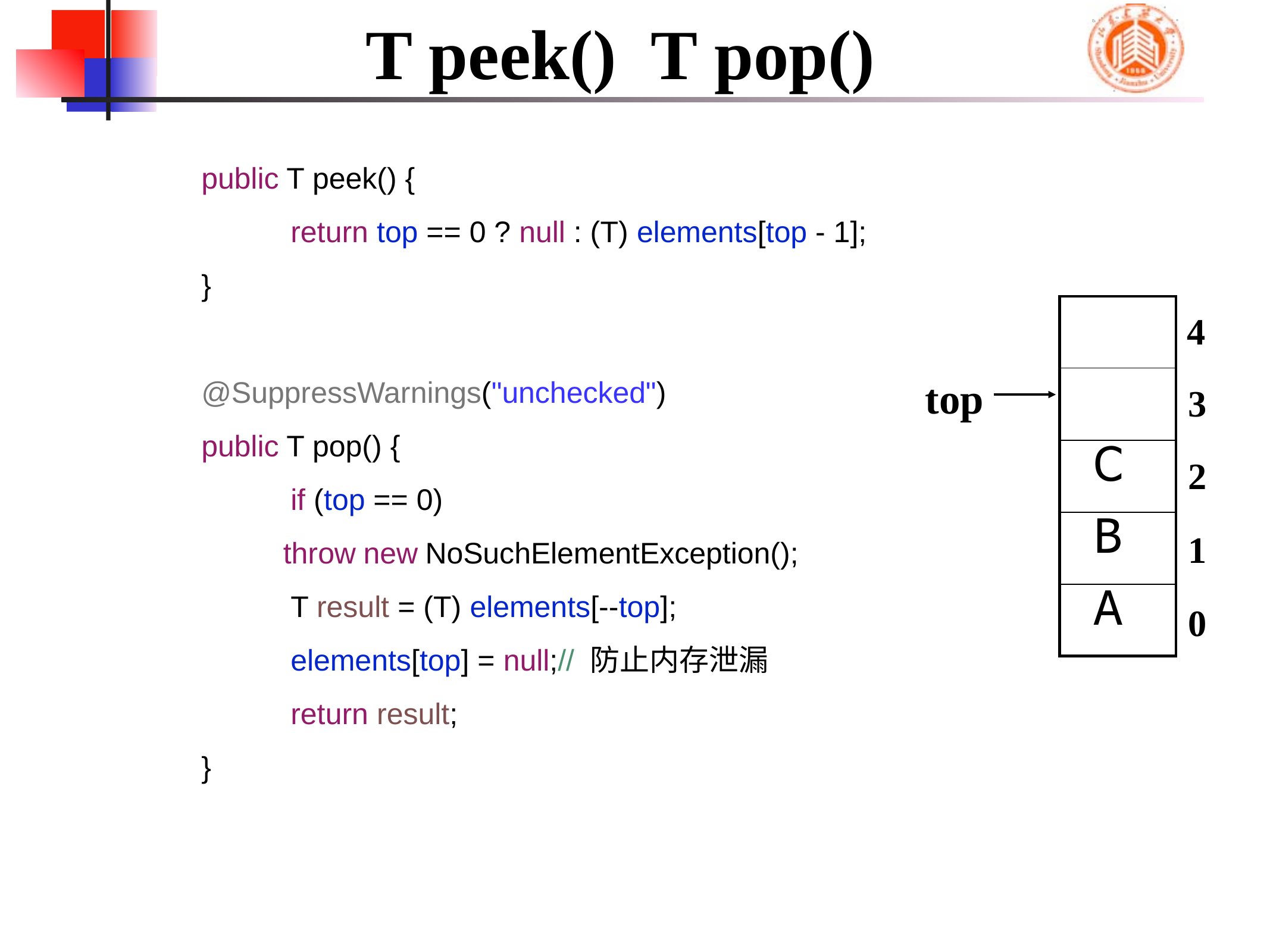

# T peek()  T pop()
	public T peek() {
		return top == 0 ? null : (T) elements[top - 1];
	}

	@SuppressWarnings("unchecked")
	public T pop() {
		if (top == 0)
	           throw new NoSuchElementException();
		T result = (T) elements[--top];
		elements[top] = null;// 防止内存泄漏
		return result;
	}
|  |
| --- |
|  |
| C |
| B |
| A |
4
top
3

2
1
0